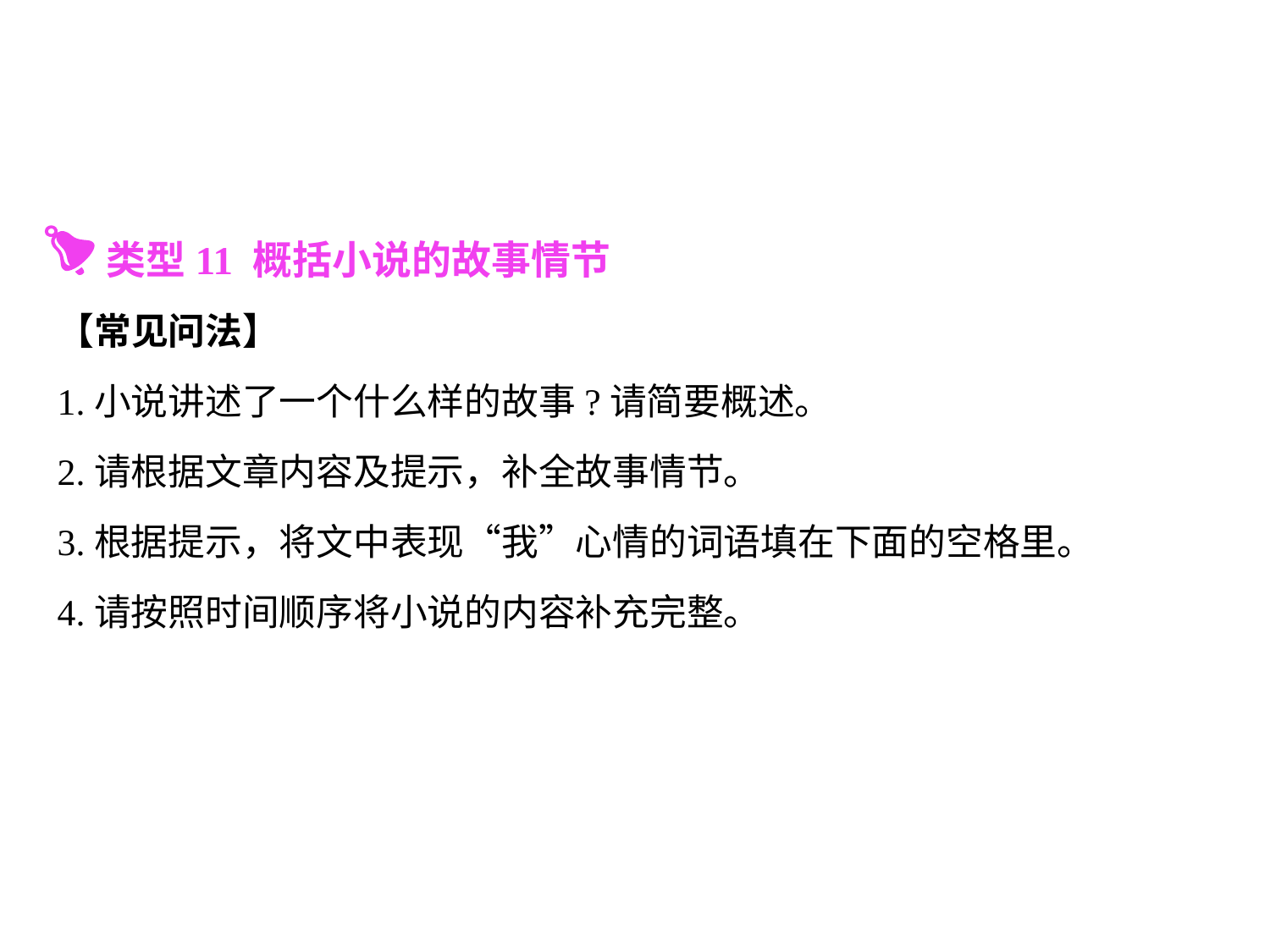

类型11 概括小说的故事情节

【常见问法】
1.小说讲述了一个什么样的故事?请简要概述。
2.请根据文章内容及提示，补全故事情节。
3.根据提示，将文中表现“我”心情的词语填在下面的空格里。
4.请按照时间顺序将小说的内容补充完整。